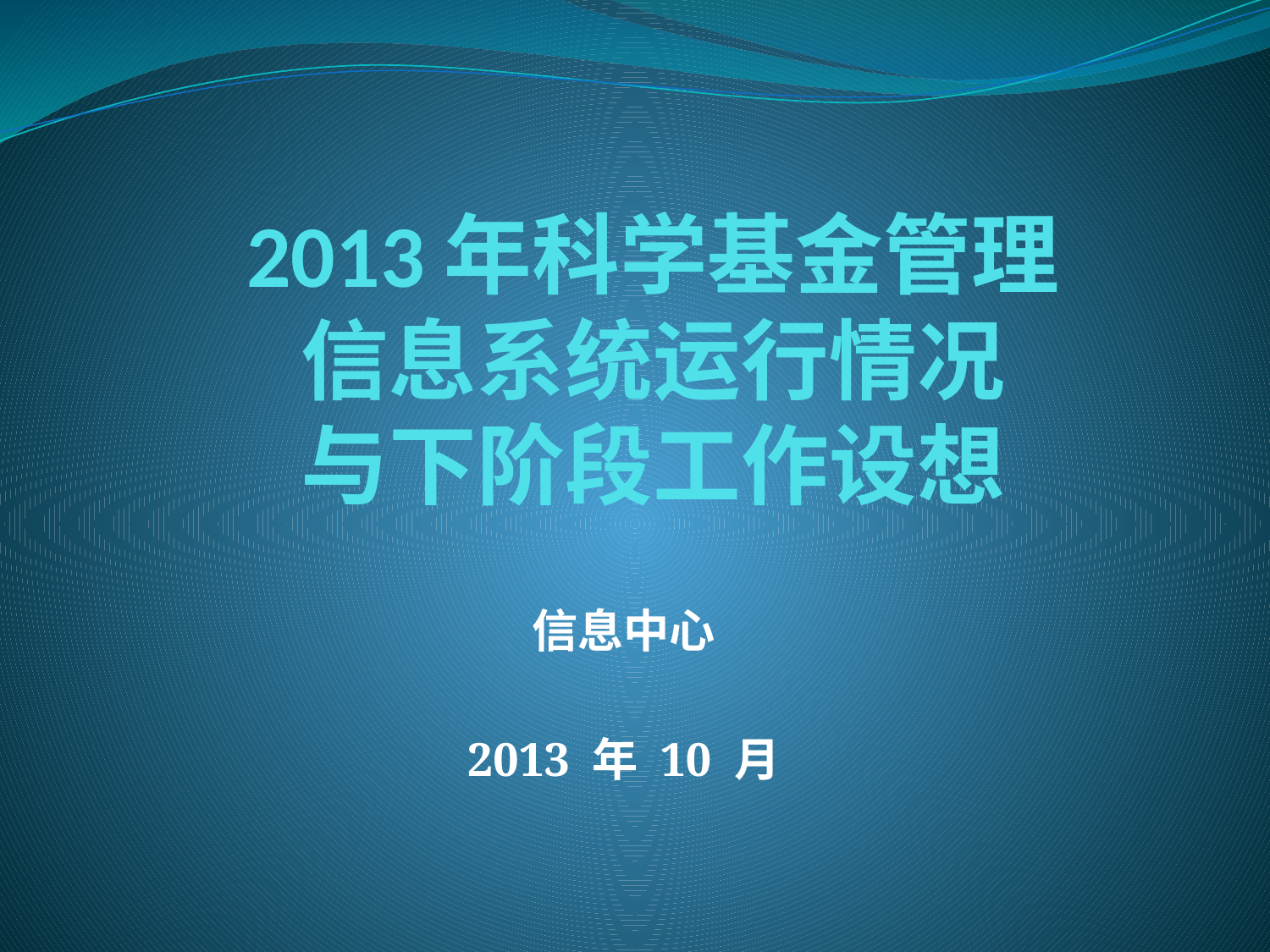

# 2013年科学基金管理 信息系统运行情况 与下阶段工作设想
信息中心

2013 年 10 月